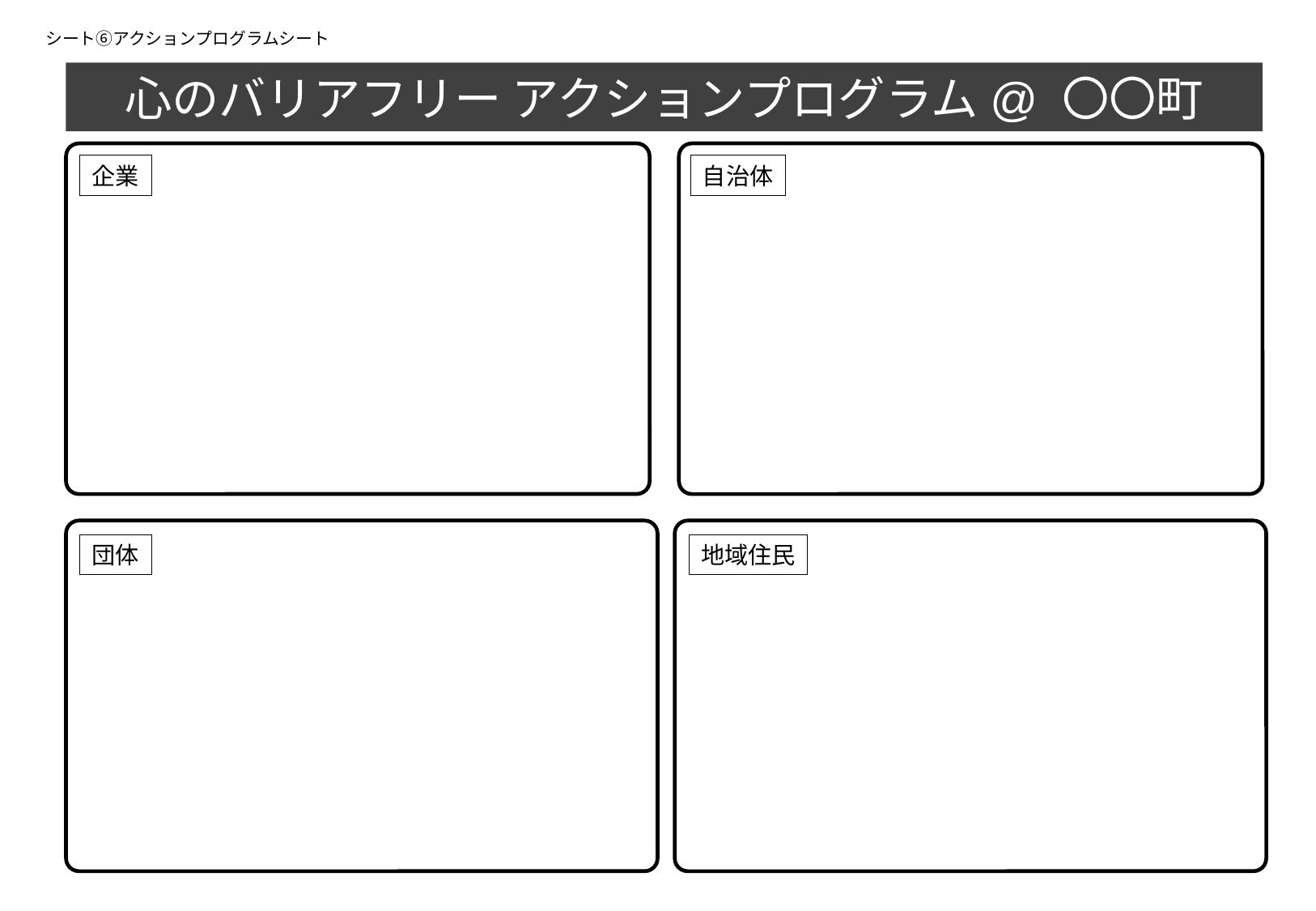

シート⑥アクションプログラムシート
心のバリアフリー アクションプログラム@ 〇〇町

企業
自治体

団体
地域住民